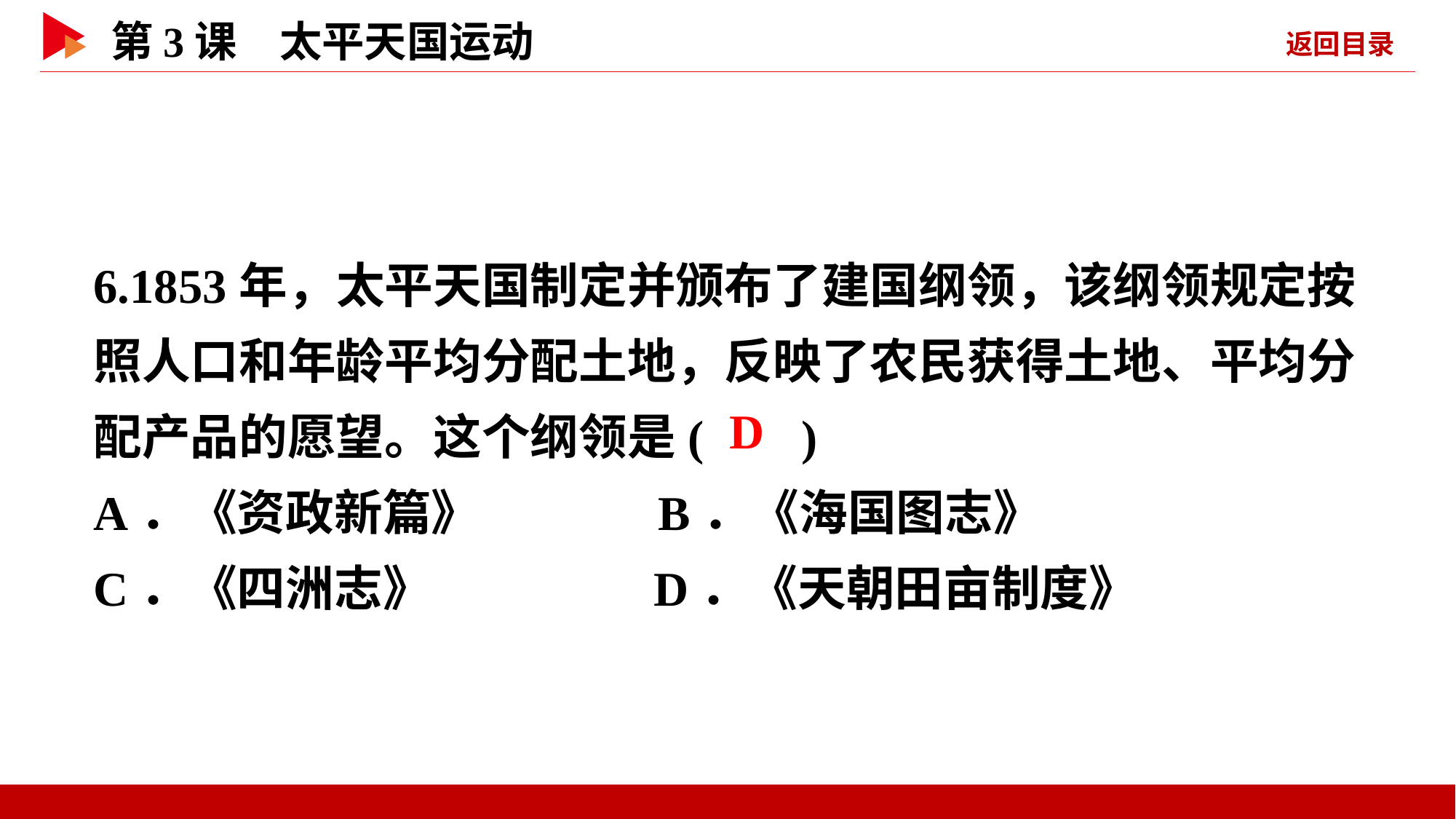

6.1853年，太平天国制定并颁布了建国纲领，该纲领规定按照人口和年龄平均分配土地，反映了农民获得土地、平均分配产品的愿望。这个纲领是(        )
A．《资政新篇》               B．《海国图志》
C．《四洲志》                   D．《天朝田亩制度》
   D